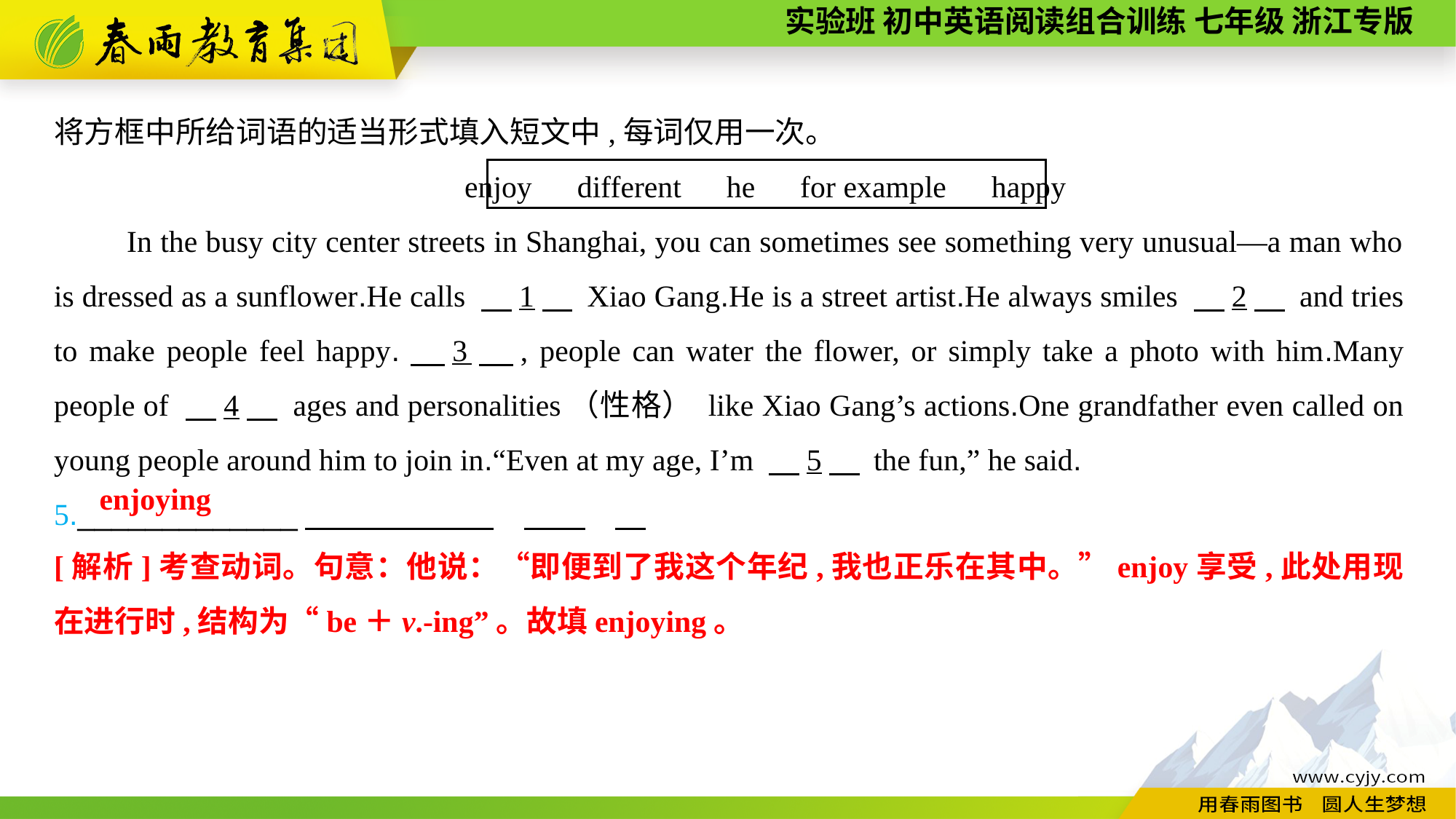

将方框中所给词语的适当形式填入短文中,每词仅用一次。
enjoy　different　he　for example　happy
In the busy city center streets in Shanghai, you can sometimes see something very unusual—a man who is dressed as a sunflower.He calls 　1　 Xiao Gang.He is a street artist.He always smiles 　2　 and tries to make people feel happy.　3　, people can water the flower, or simply take a photo with him.Many people of 　4　 ages and personalities（性格） like Xiao Gang’s actions.One grandfather even called on young people around him to join in.“Even at my age, I’m 　5　 the fun,” he said.
5._____________

enjoying
[解析]考查动词。句意：他说：“即便到了我这个年纪,我也正乐在其中。”enjoy享受,此处用现在进行时,结构为“be＋v.-ing”。故填enjoying。